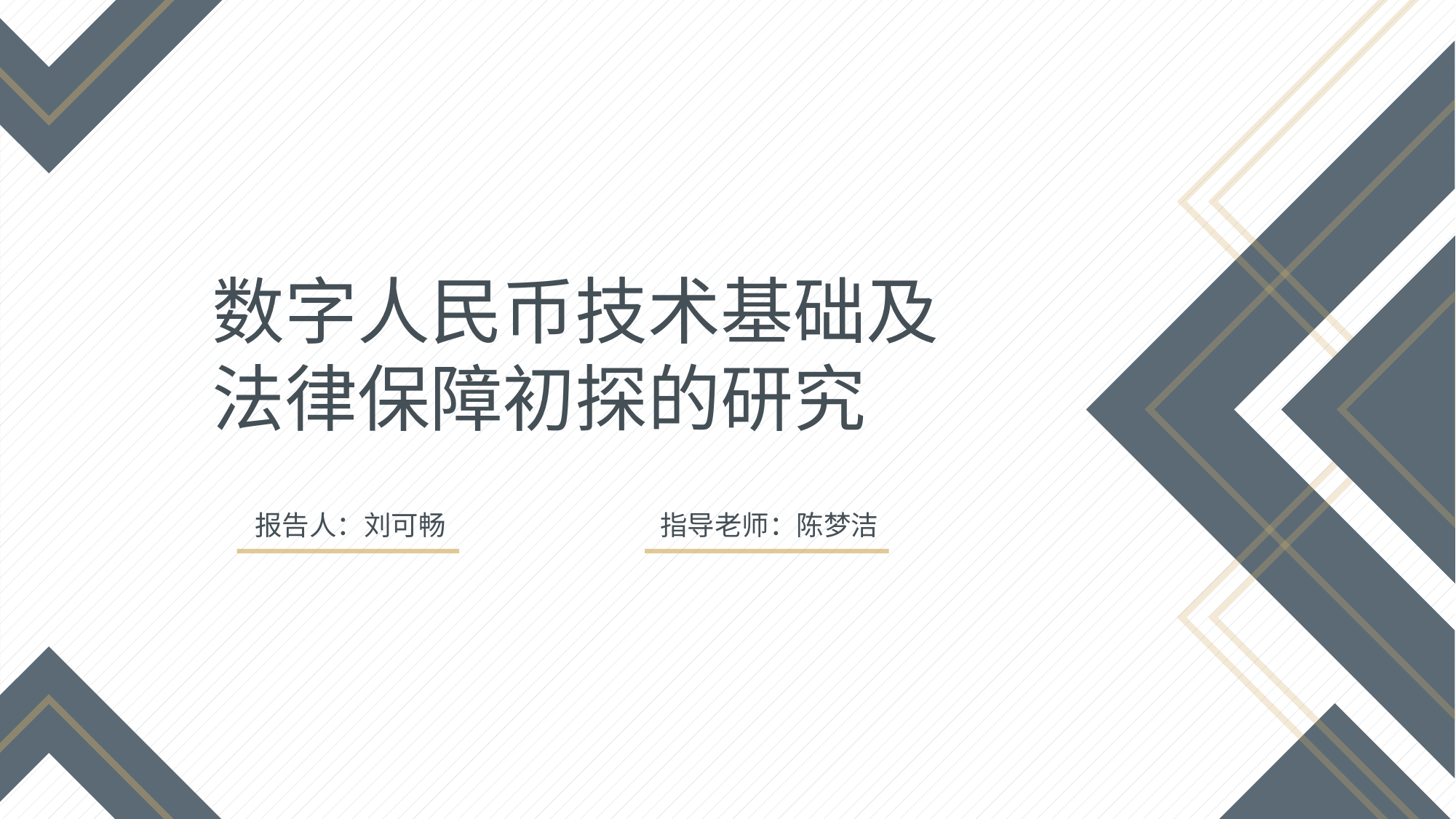

数字人民币技术基础及法律保障初探的研究
指导老师：陈梦洁
报告人：刘可畅